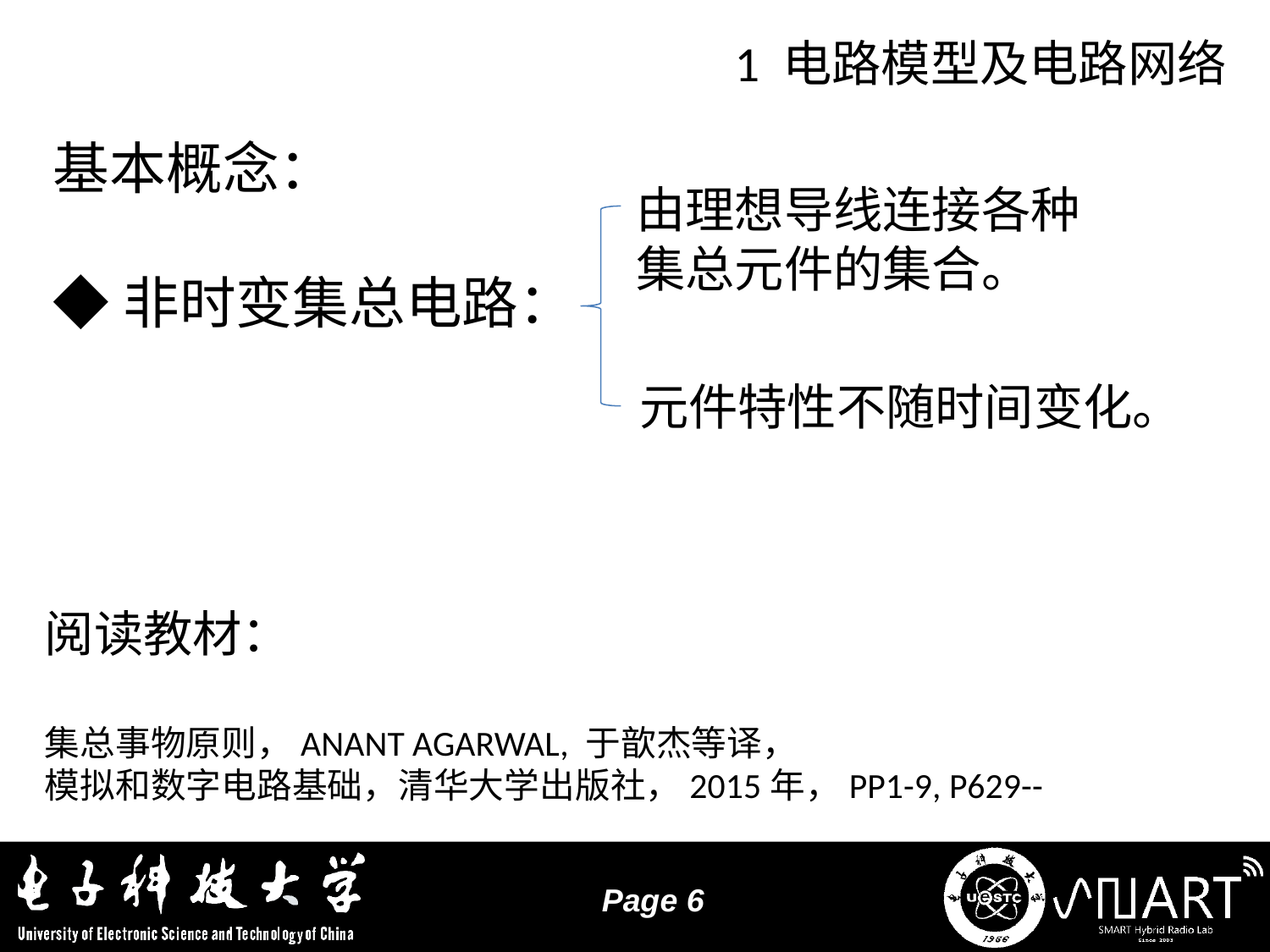

1 电路模型及电路网络
基本概念：

◆非时变集总电路：
由理想导线连接各种
集总元件的集合。

元件特性不随时间变化。
阅读教材：

集总事物原则，ANANT AGARWAL, 于歆杰等译，
模拟和数字电路基础，清华大学出版社，2015年，PP1-9, P629--